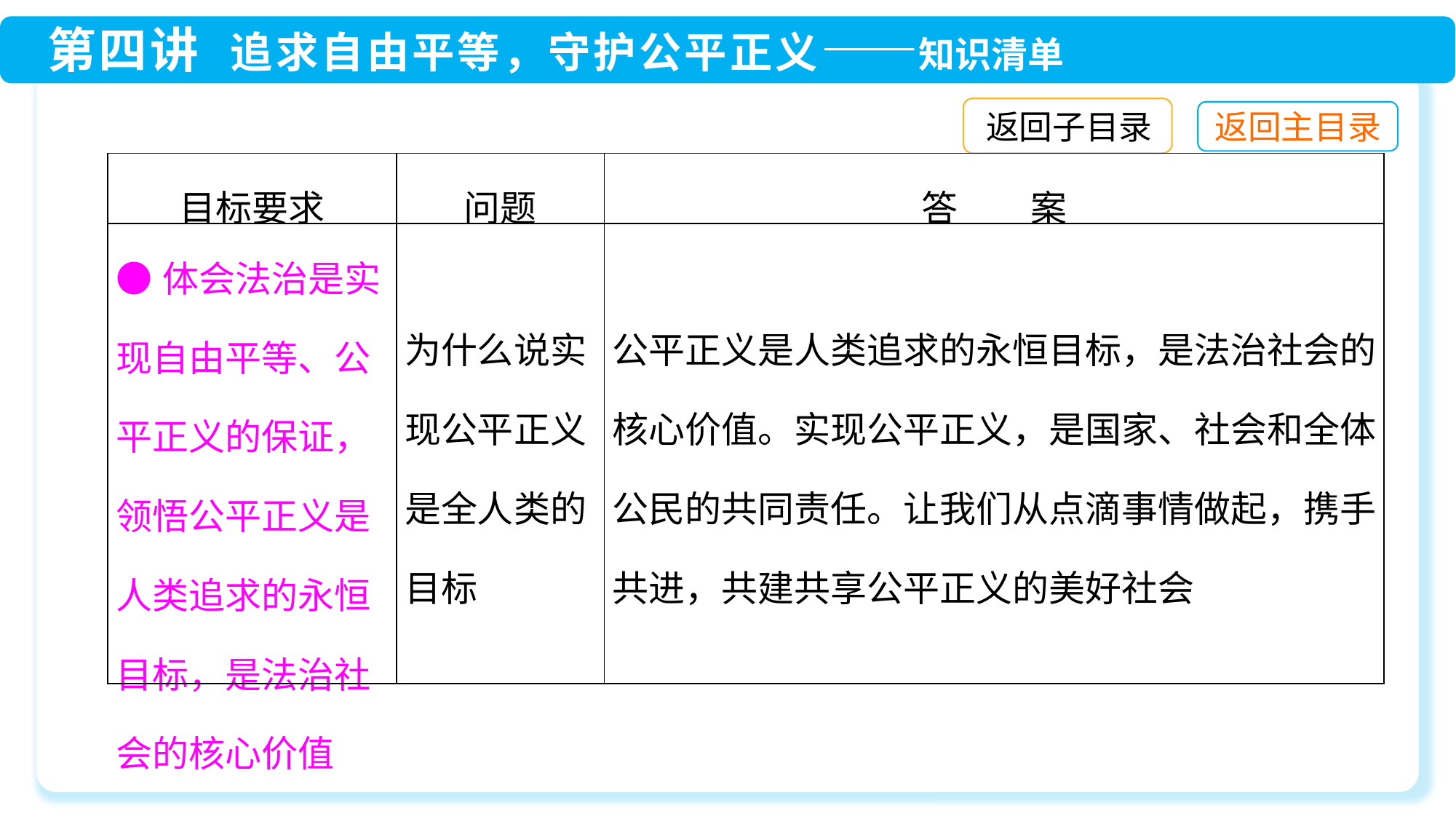

返回子目录
| 目标要求 | 问题 | 答　　案 |
| --- | --- | --- |
| ●体会法治是实现自由平等、公平正义的保证，领悟公平正义是人类追求的永恒目标，是法治社会的核心价值 | 为什么说实现公平正义是全人类的目标 | 公平正义是人类追求的永恒目标，是法治社会的核心价值。实现公平正义，是国家、社会和全体公民的共同责任。让我们从点滴事情做起，携手共进，共建共享公平正义的美好社会 |